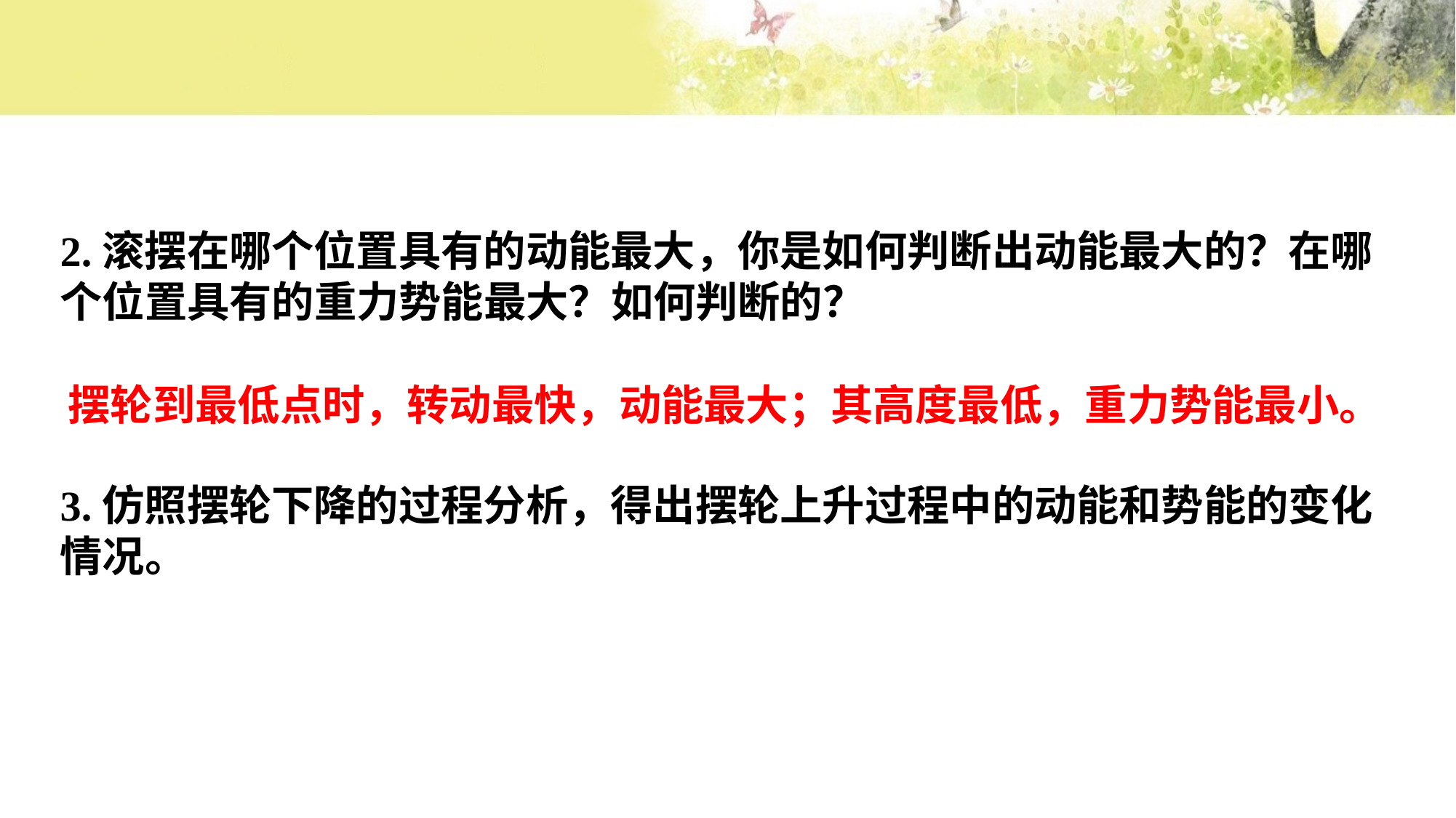

2.滚摆在哪个位置具有的动能最大，你是如何判断出动能最大的？在哪个位置具有的重力势能最大？如何判断的？

3.仿照摆轮下降的过程分析，得出摆轮上升过程中的动能和势能的变化情况。
摆轮到最低点时，转动最快，动能最大；其高度最低，重力势能最小。